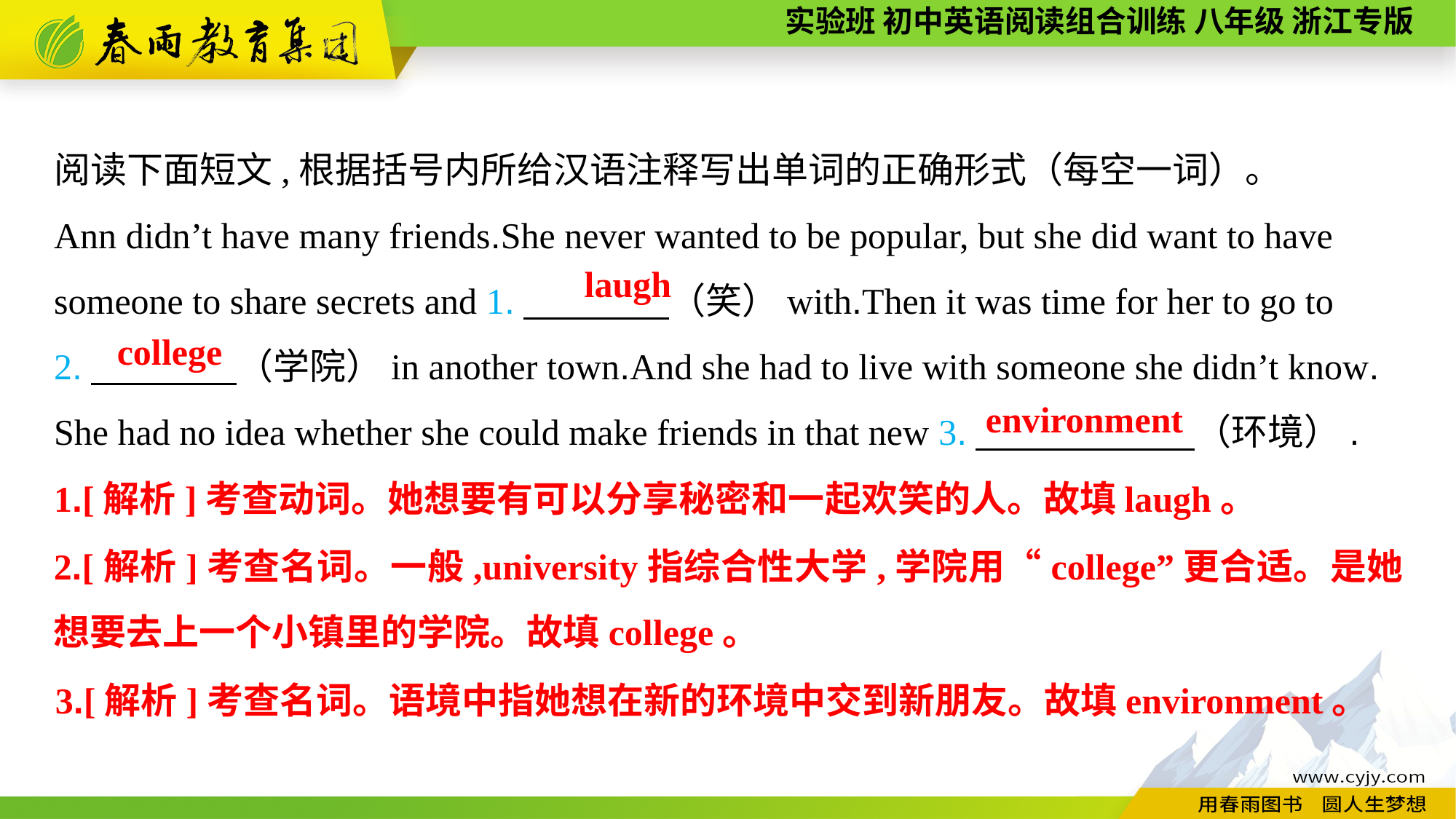

阅读下面短文,根据括号内所给汉语注释写出单词的正确形式（每空一词）。
Ann didn’t have many friends.She never wanted to be popular, but she did want to have someone to share secrets and 1.　　　　（笑）with.Then it was time for her to go to
2.　　　　（学院）in another town.And she had to live with someone she didn’t know.
She had no idea whether she could make friends in that new 3.　　         　　（环境）.
laugh
college
environment
1.[解析]考查动词。她想要有可以分享秘密和一起欢笑的人。故填laugh。
2.[解析]考查名词。一般,university指综合性大学,学院用“college”更合适。是她想要去上一个小镇里的学院。故填college。
3.[解析]考查名词。语境中指她想在新的环境中交到新朋友。故填environment。